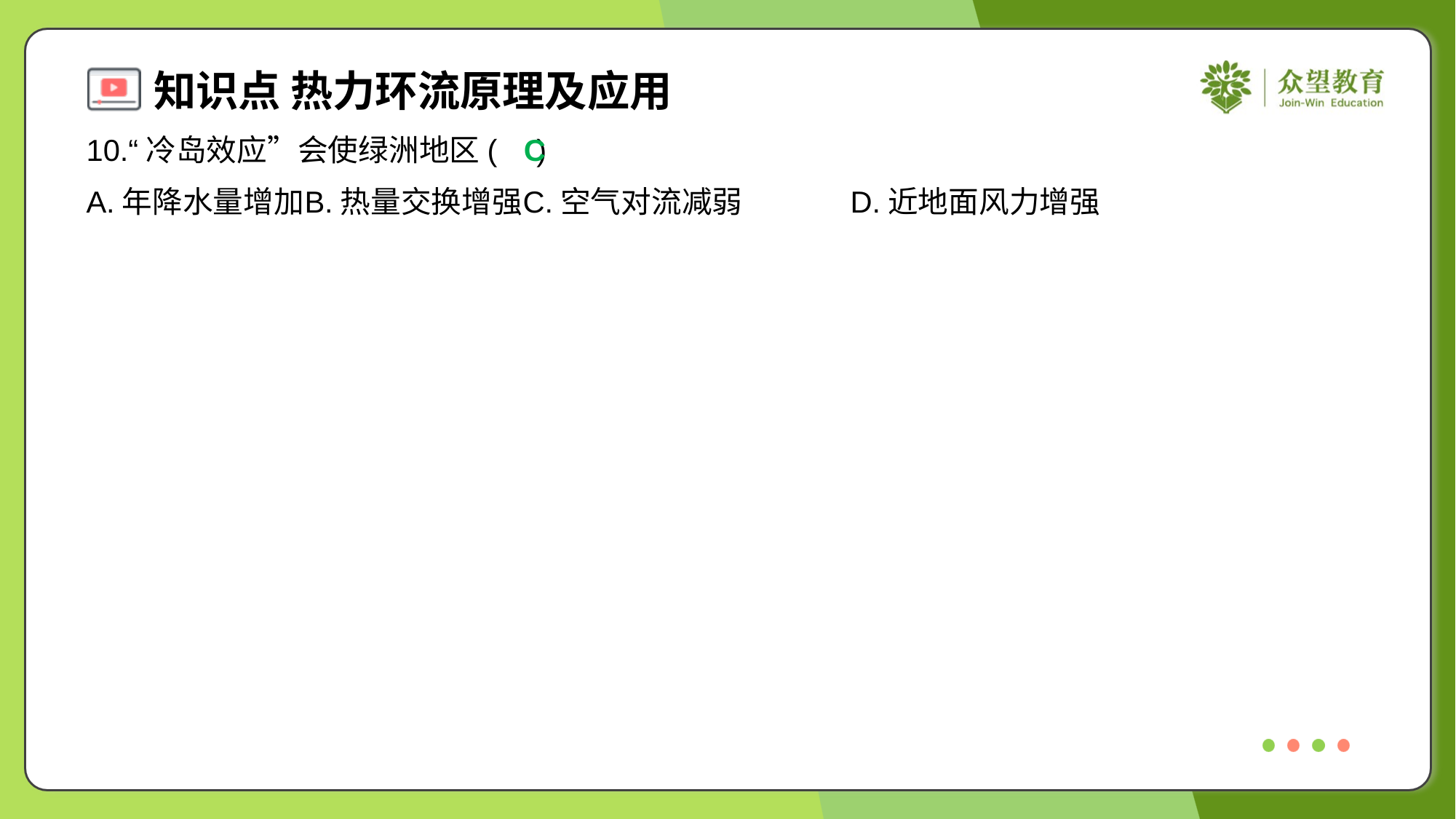

10.“冷岛效应”会使绿洲地区(     )
C
A.年降水量增加	B.热量交换增强	C.空气对流减弱	D.近地面风力增强